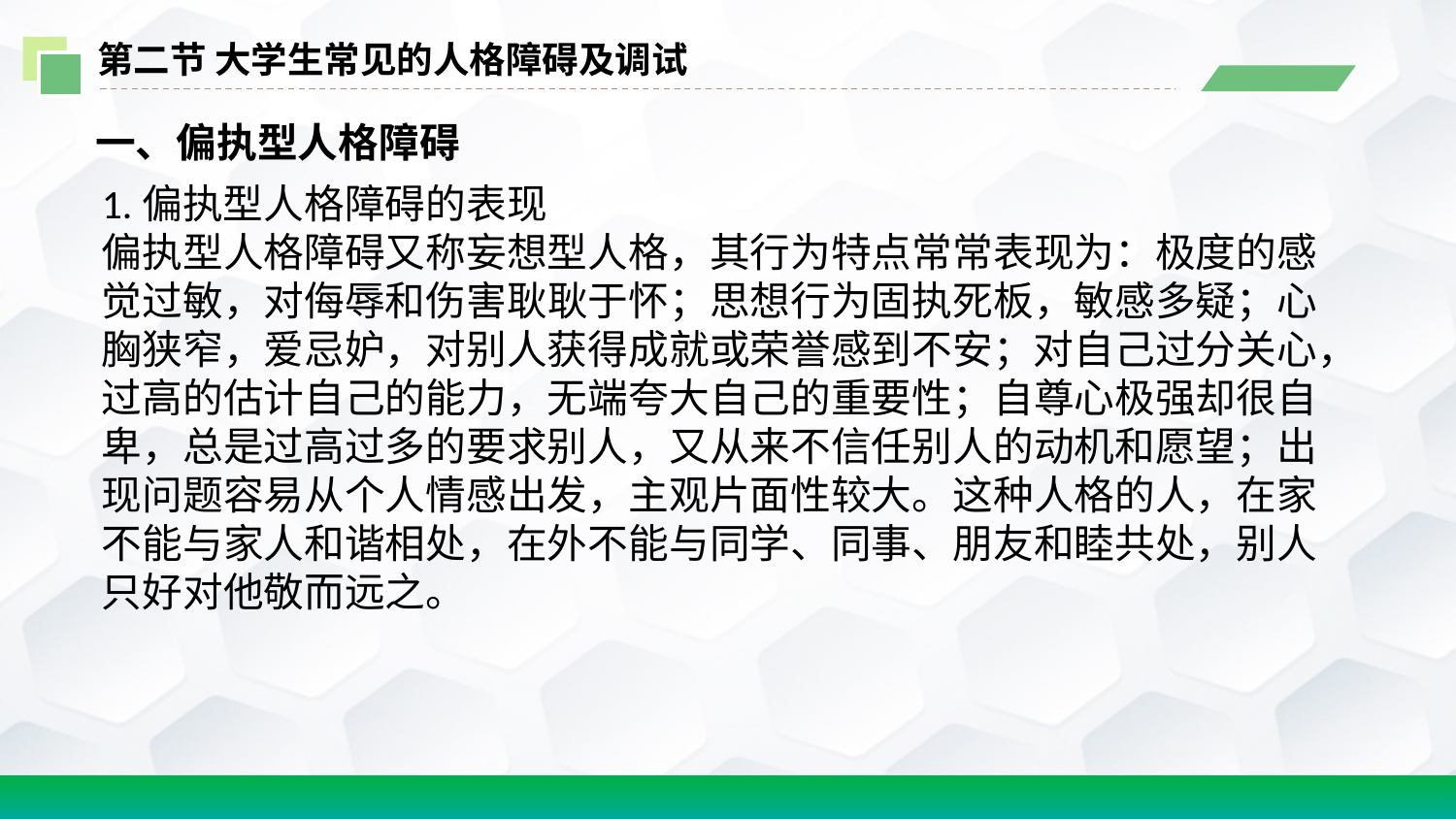

第二节 大学生常见的人格障碍及调试
一、偏执型人格障碍
1.偏执型人格障碍的表现
偏执型人格障碍又称妄想型人格，其行为特点常常表现为：极度的感觉过敏，对侮辱和伤害耿耿于怀；思想行为固执死板，敏感多疑；心胸狭窄，爱忌妒，对别人获得成就或荣誉感到不安；对自己过分关心，过高的估计自己的能力，无端夸大自己的重要性；自尊心极强却很自卑，总是过高过多的要求别人，又从来不信任别人的动机和愿望；出现问题容易从个人情感出发，主观片面性较大。这种人格的人，在家不能与家人和谐相处，在外不能与同学、同事、朋友和睦共处，别人只好对他敬而远之。